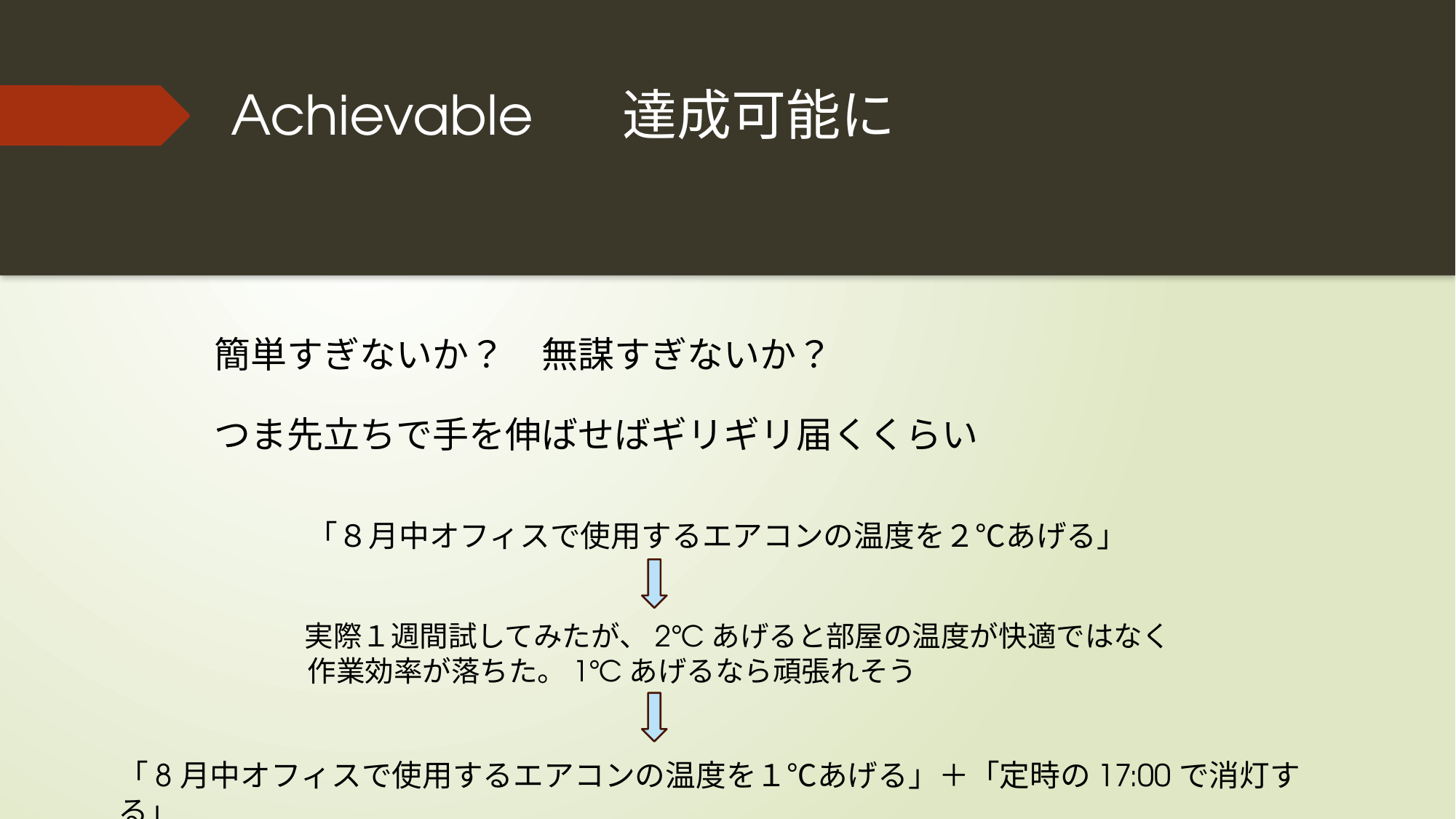

# Achievable     達成可能に

簡単すぎないか？　無謀すぎないか？

つま先立ちで手を伸ばせばギリギリ届くくらい

　　「８月中オフィスで使用するエアコンの温度を２℃あげる」

　　実際１週間試してみたが、2℃あげると部屋の温度が快適ではなく
　　作業効率が落ちた。1℃あげるなら頑張れそう

「8月中オフィスで使用するエアコンの温度を１℃あげる」＋「定時の17:00で消灯する」